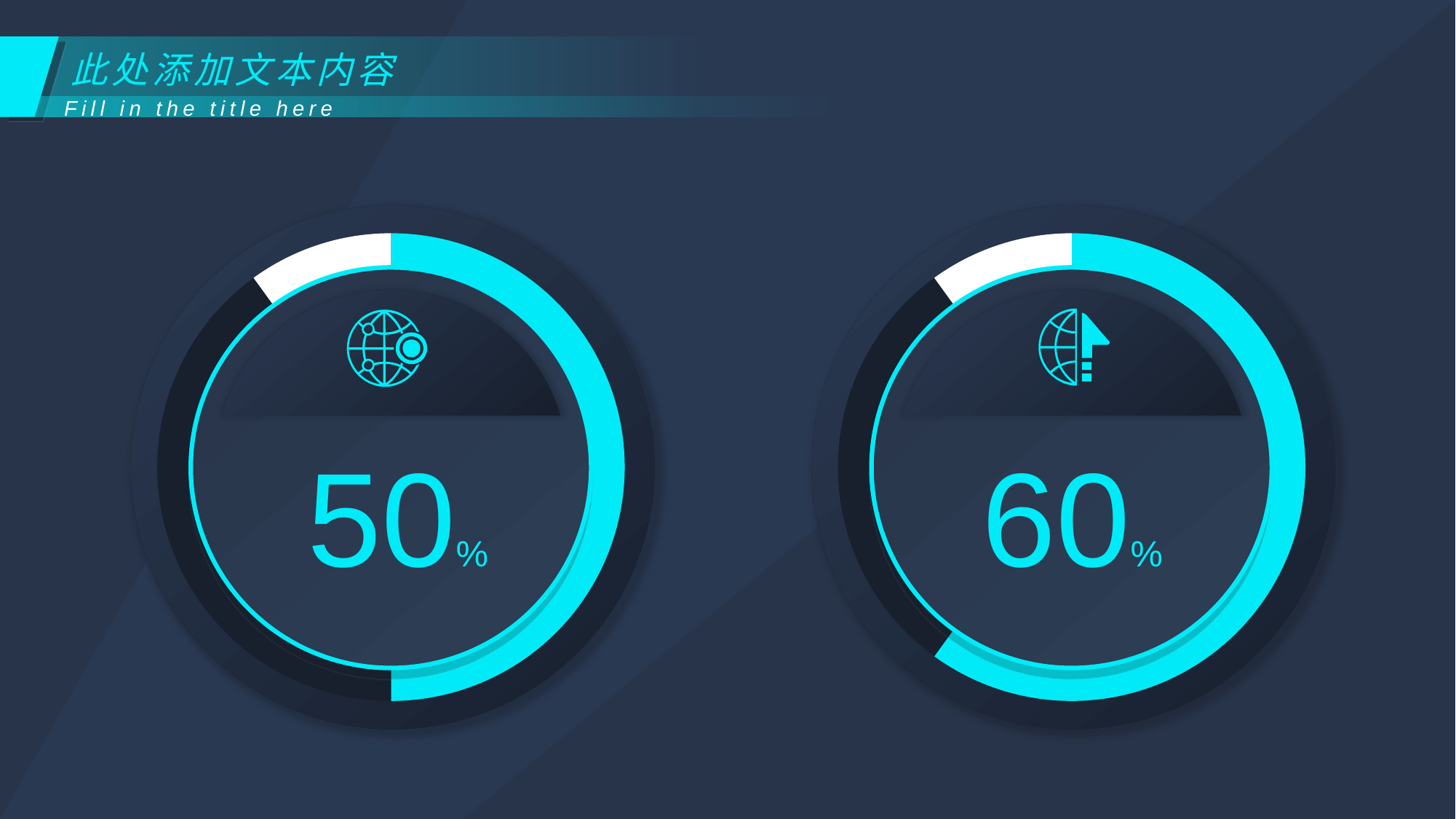

此处添加文本内容
Fill in the title here

### Chart

| Category | Sales |
|---|---|
| 1st Qtr | 0.5 |
| 2nd Qtr | 0.4 |
| 3th Qtr | 0.1 |

### Chart

| Category | Sales |
|---|---|
| 1st Qtr | 0.6 |
| 2nd Qtr | 0.3 |
| 3th Qtr | 0.1 |

50%
60%